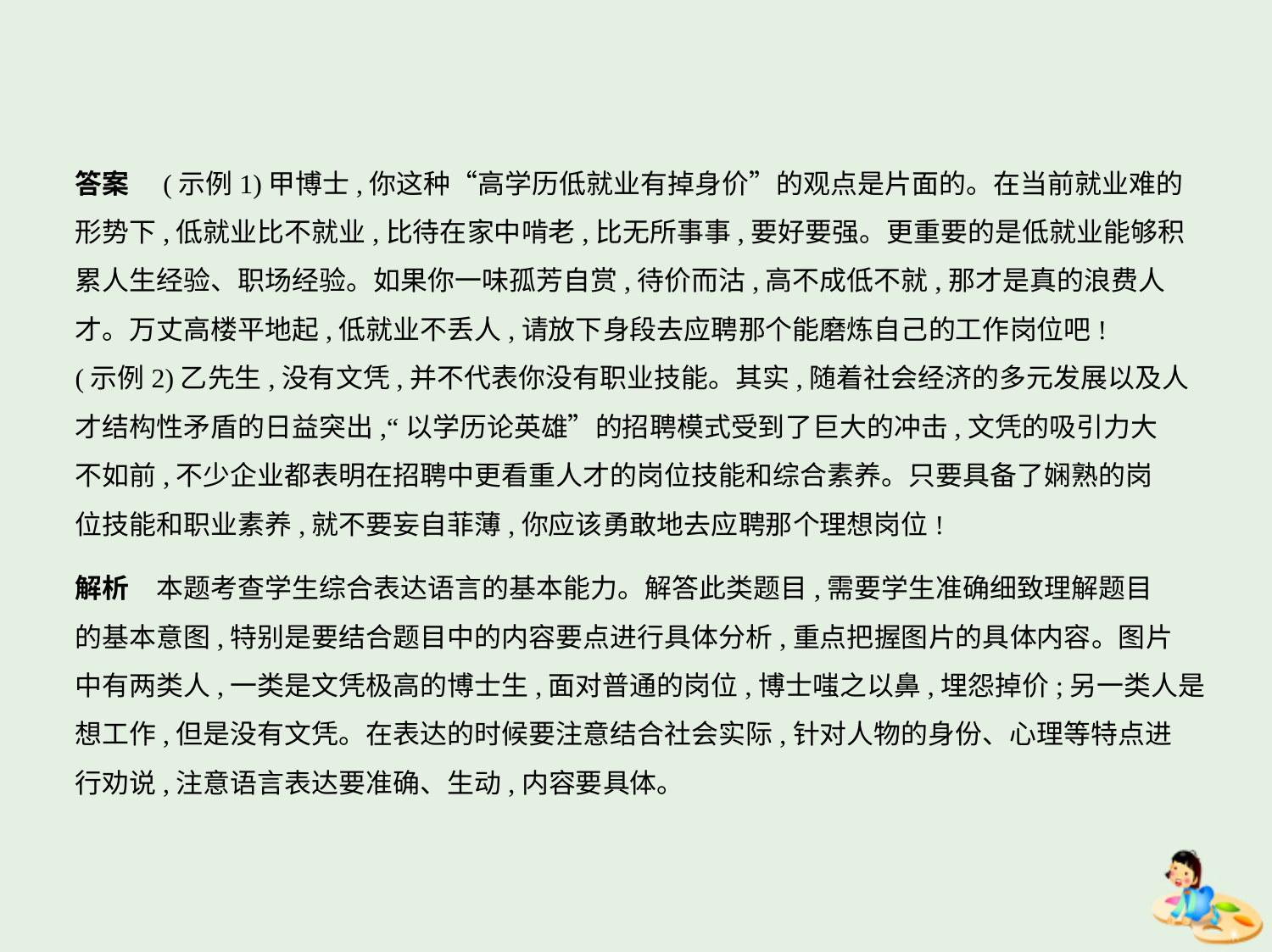

答案　(示例1)甲博士,你这种“高学历低就业有掉身价”的观点是片面的。在当前就业难的
形势下,低就业比不就业,比待在家中啃老,比无所事事,要好要强。更重要的是低就业能够积
累人生经验、职场经验。如果你一味孤芳自赏,待价而沽,高不成低不就,那才是真的浪费人
才。万丈高楼平地起,低就业不丢人,请放下身段去应聘那个能磨炼自己的工作岗位吧!
(示例2)乙先生,没有文凭,并不代表你没有职业技能。其实,随着社会经济的多元发展以及人
才结构性矛盾的日益突出,“以学历论英雄”的招聘模式受到了巨大的冲击,文凭的吸引力大
不如前,不少企业都表明在招聘中更看重人才的岗位技能和综合素养。只要具备了娴熟的岗
位技能和职业素养,就不要妄自菲薄,你应该勇敢地去应聘那个理想岗位!
解析　本题考查学生综合表达语言的基本能力。解答此类题目,需要学生准确细致理解题目
的基本意图,特别是要结合题目中的内容要点进行具体分析,重点把握图片的具体内容。图片
中有两类人,一类是文凭极高的博士生,面对普通的岗位,博士嗤之以鼻,埋怨掉价;另一类人是
想工作,但是没有文凭。在表达的时候要注意结合社会实际,针对人物的身份、心理等特点进
行劝说,注意语言表达要准确、生动,内容要具体。